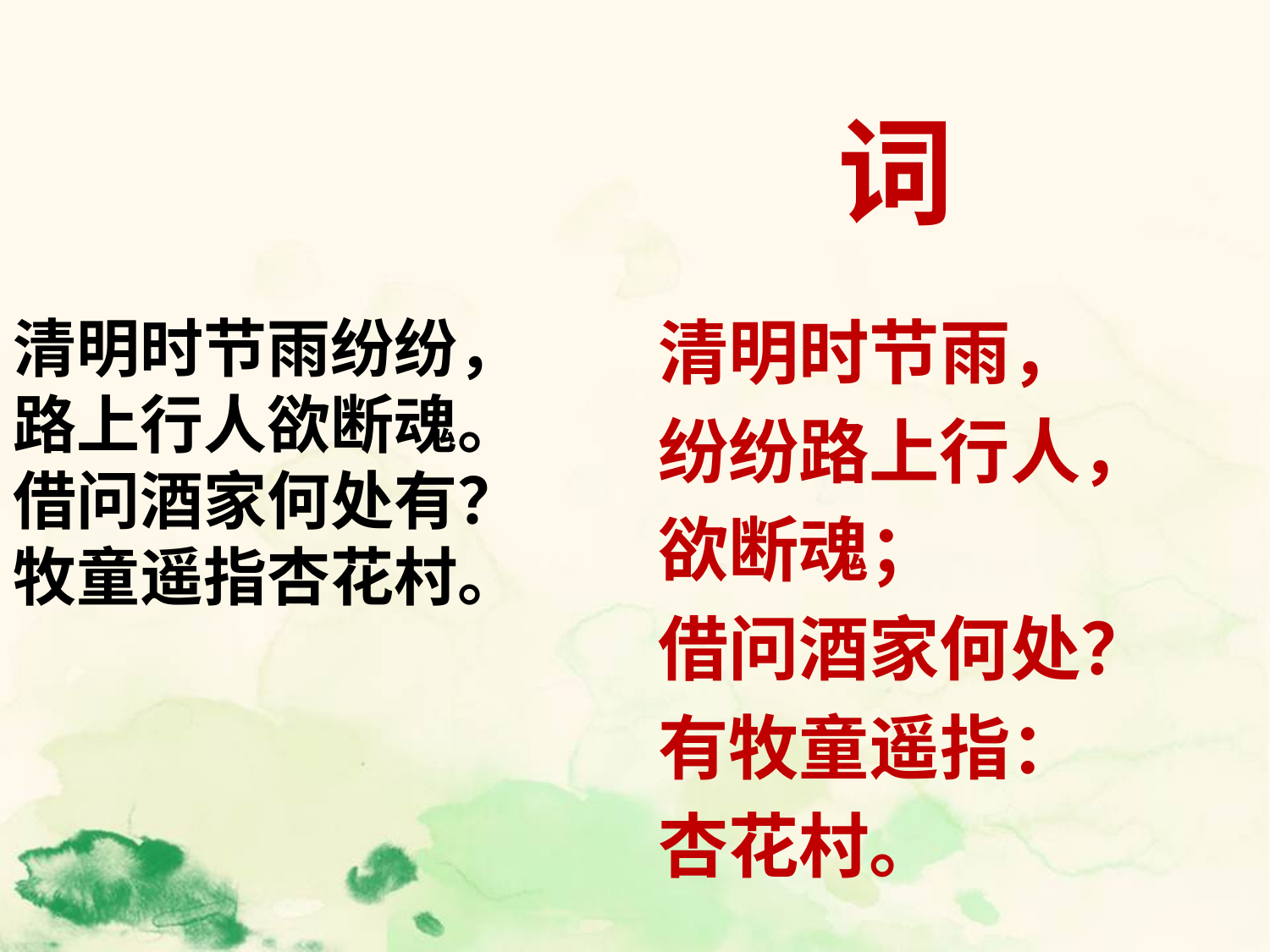

#
词
            诗
清明时节雨纷纷，路上行人欲断魂。借问酒家何处有？牧童遥指杏花村。
清明时节雨，
纷纷路上行人，
欲断魂；
借问酒家何处？
有牧童遥指：
杏花村。